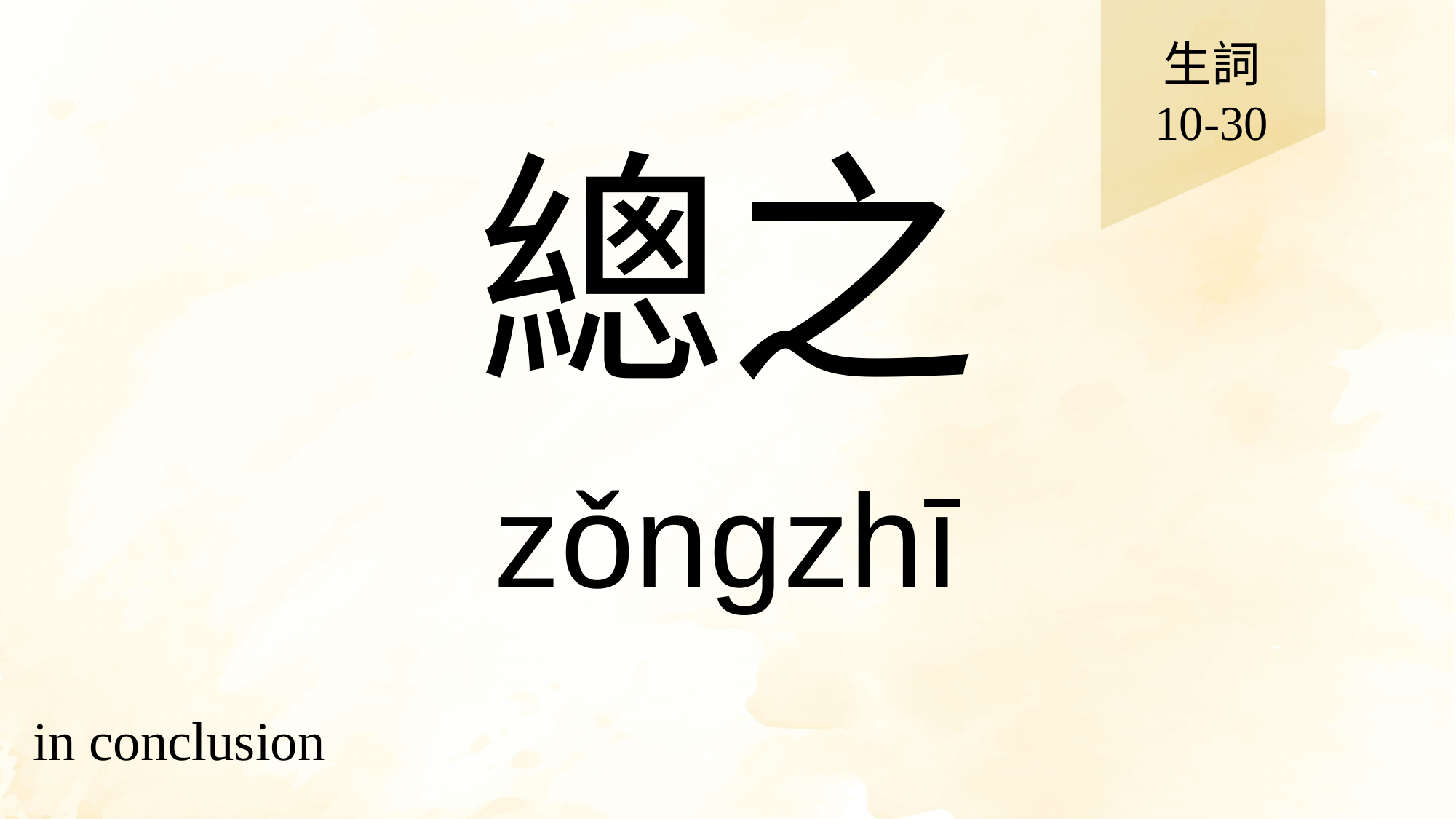

生詞
10-30
# 總之
zǒngzhī
in conclusion